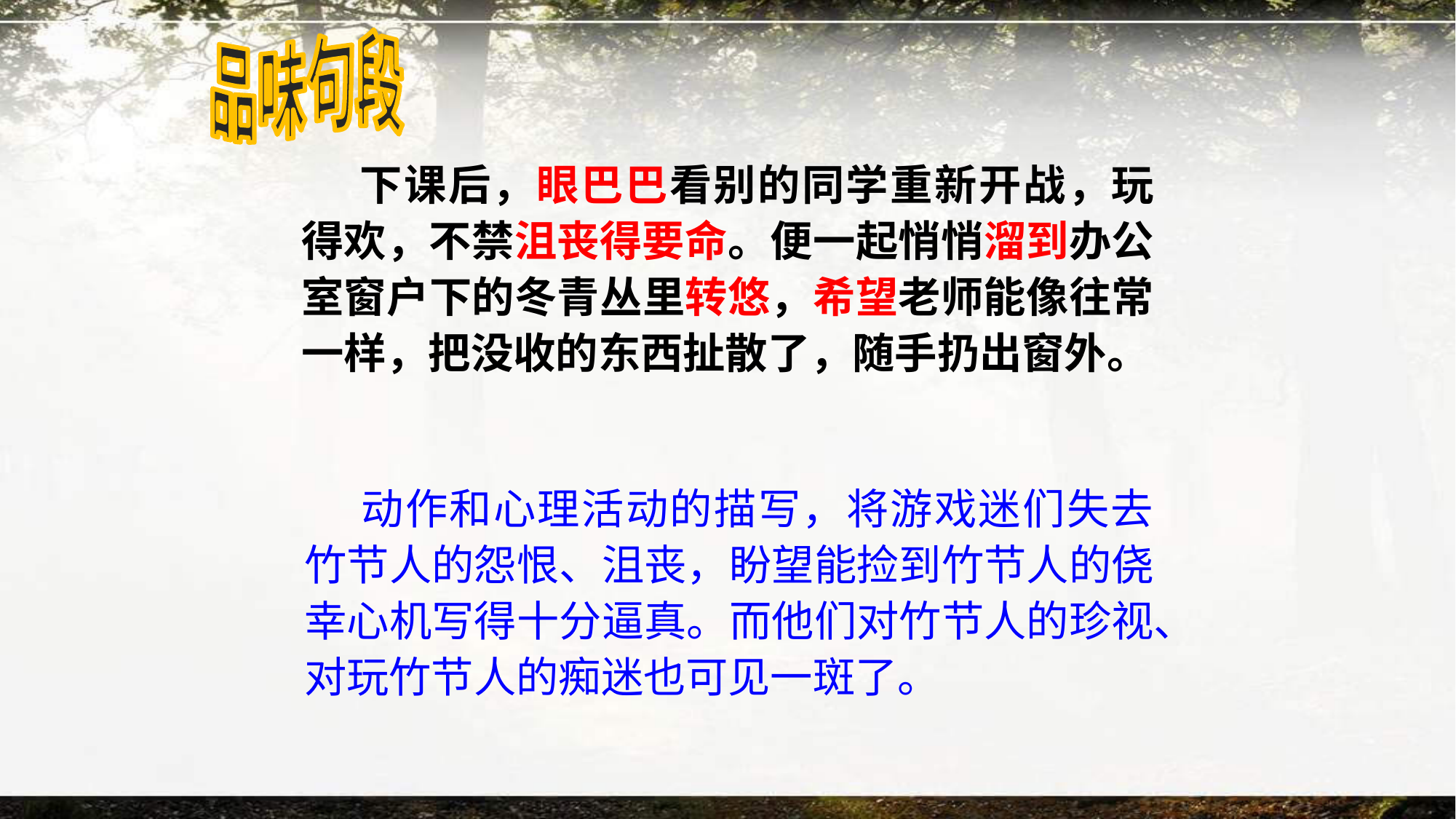

品味句段
    下课后，眼巴巴看别的同学重新开战，玩得欢，不禁沮丧得要命。便一起悄悄溜到办公室窗户下的冬青丛里转悠，希望老师能像往常一样，把没收的东西扯散了，随手扔出窗外。

    动作和心理活动的描写，将游戏迷们失去竹节人的怨恨、沮丧，盼望能捡到竹节人的侥幸心机写得十分逼真。而他们对竹节人的珍视、对玩竹节人的痴迷也可见一斑了。